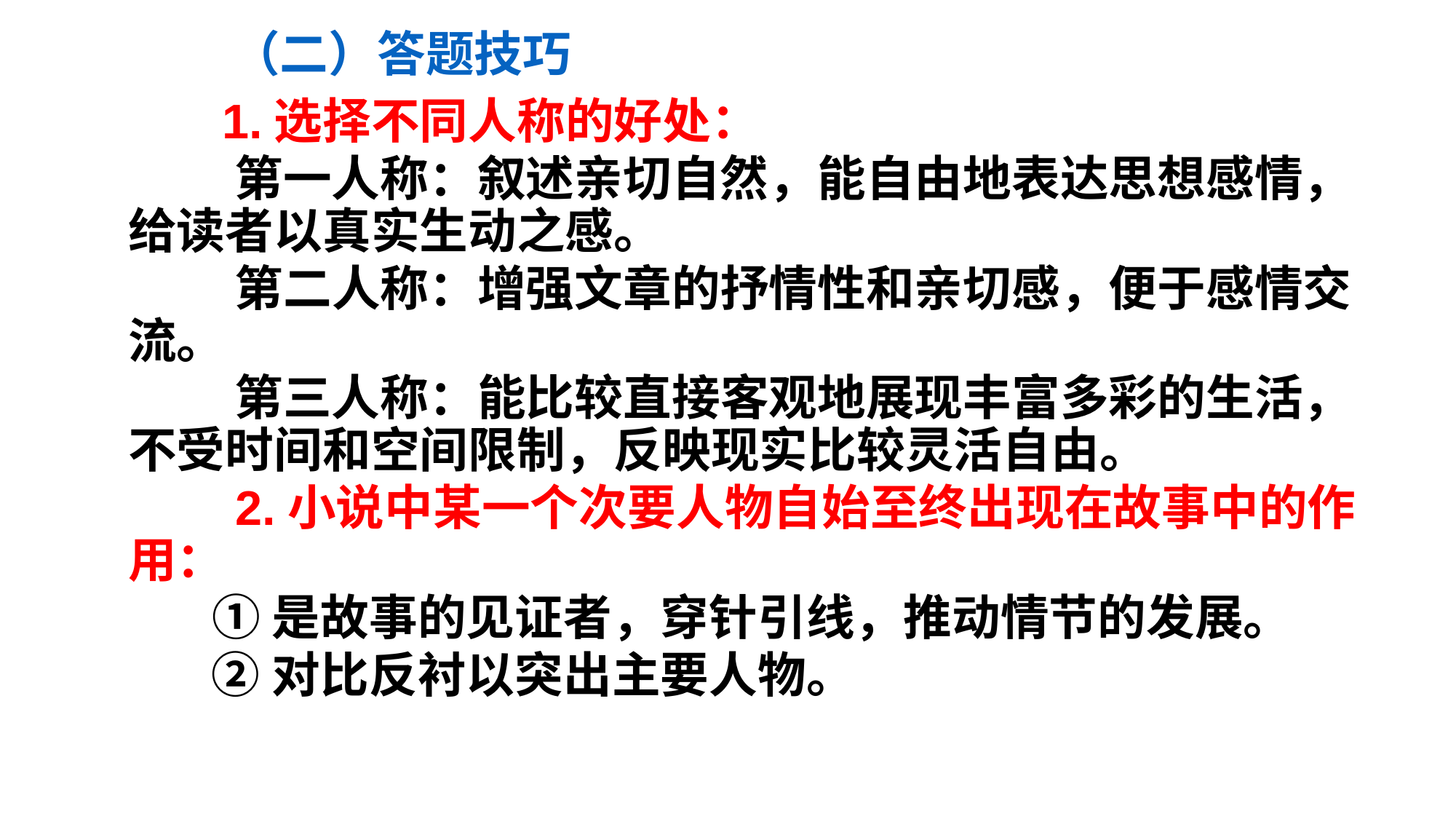

# （二）答题技巧
         1.选择不同人称的好处：
           第一人称：叙述亲切自然，能自由地表达思想感情，给读者以真实生动之感。
           第二人称：增强文章的抒情性和亲切感，便于感情交流。
           第三人称：能比较直接客观地展现丰富多彩的生活，不受时间和空间限制，反映现实比较灵活自由。
          2.小说中某一个次要人物自始至终出现在故事中的作用：
          ①是故事的见证者，穿针引线，推动情节的发展。
          ②对比反衬以突出主要人物。